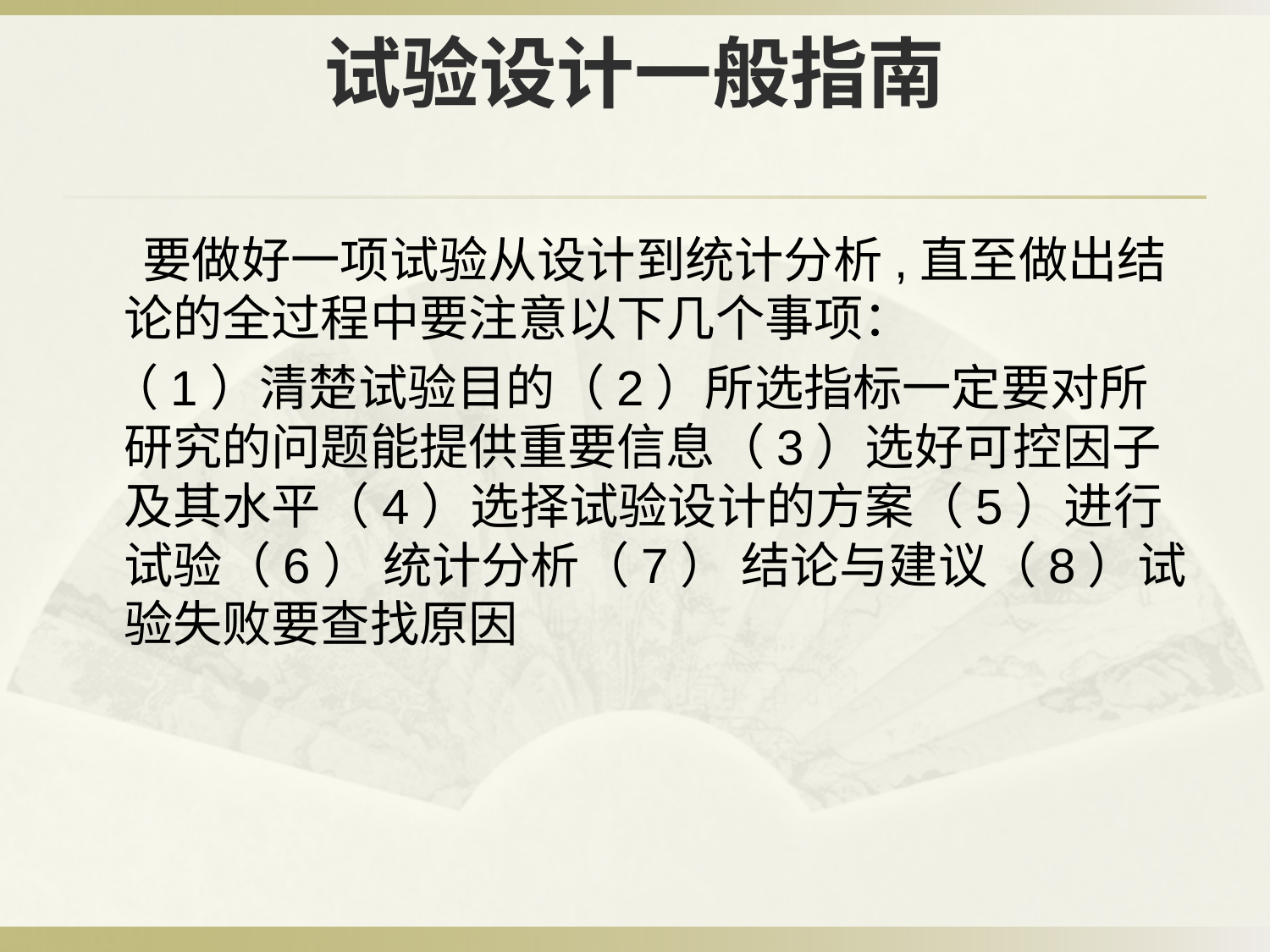

# 试验设计一般指南
     要做好一项试验从设计到统计分析,直至做出结论的全过程中要注意以下几个事项：
  （1）清楚试验目的（2）所选指标一定要对所研究的问题能提供重要信息（3）选好可控因子及其水平（4）选择试验设计的方案（5）进行试验（6） 统计分析（7） 结论与建议（8）试验失败要查找原因